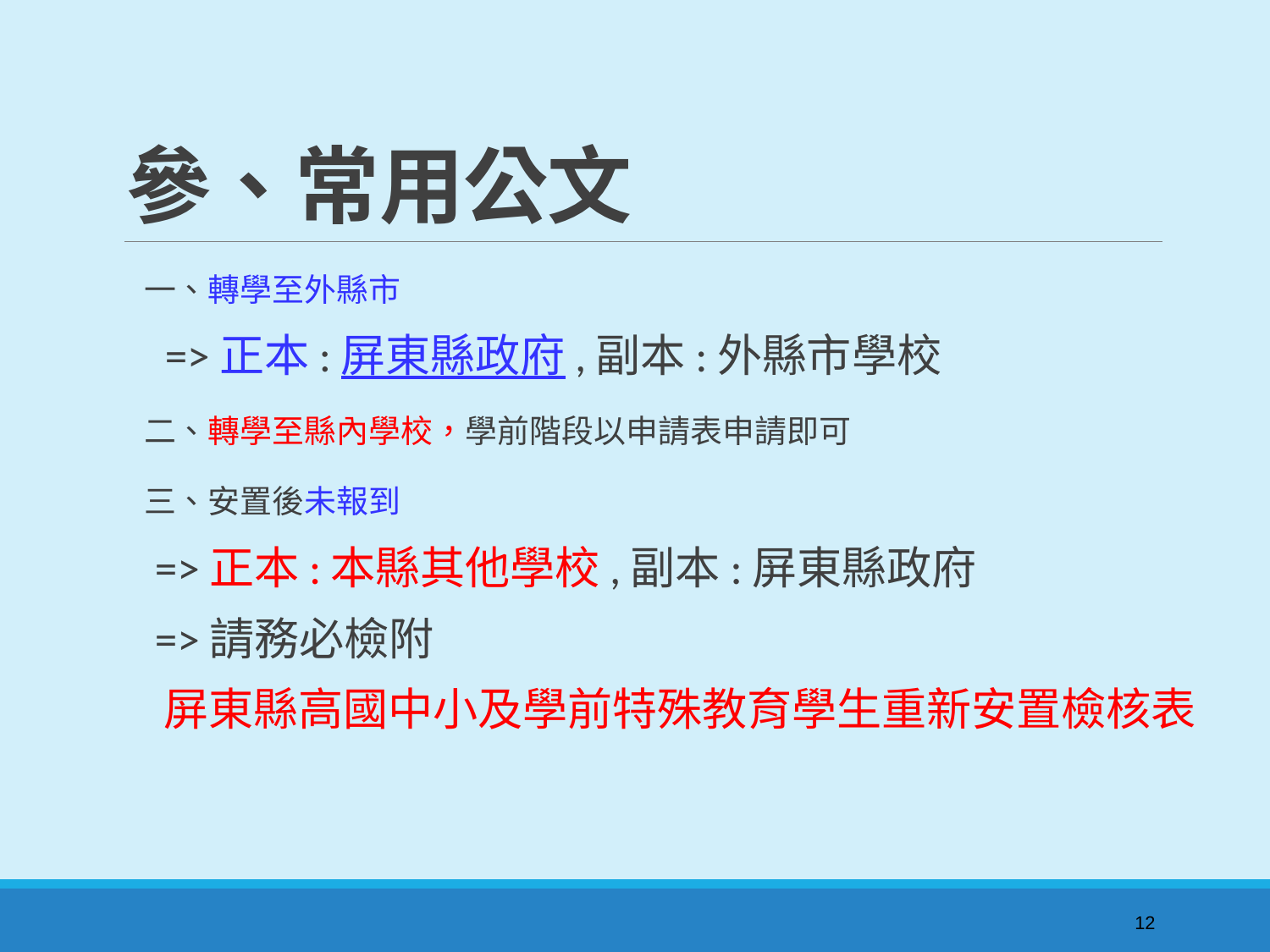

# 參、常用公文
  一、轉學至外縣市
     =>正本:屏東縣政府,副本:外縣市學校
  二、轉學至縣內學校，學前階段以申請表申請即可
  三、安置後未報到
    =>正本:本縣其他學校,副本:屏東縣政府
    =>請務必檢附
    屏東縣高國中小及學前特殊教育學生重新安置檢核表

12